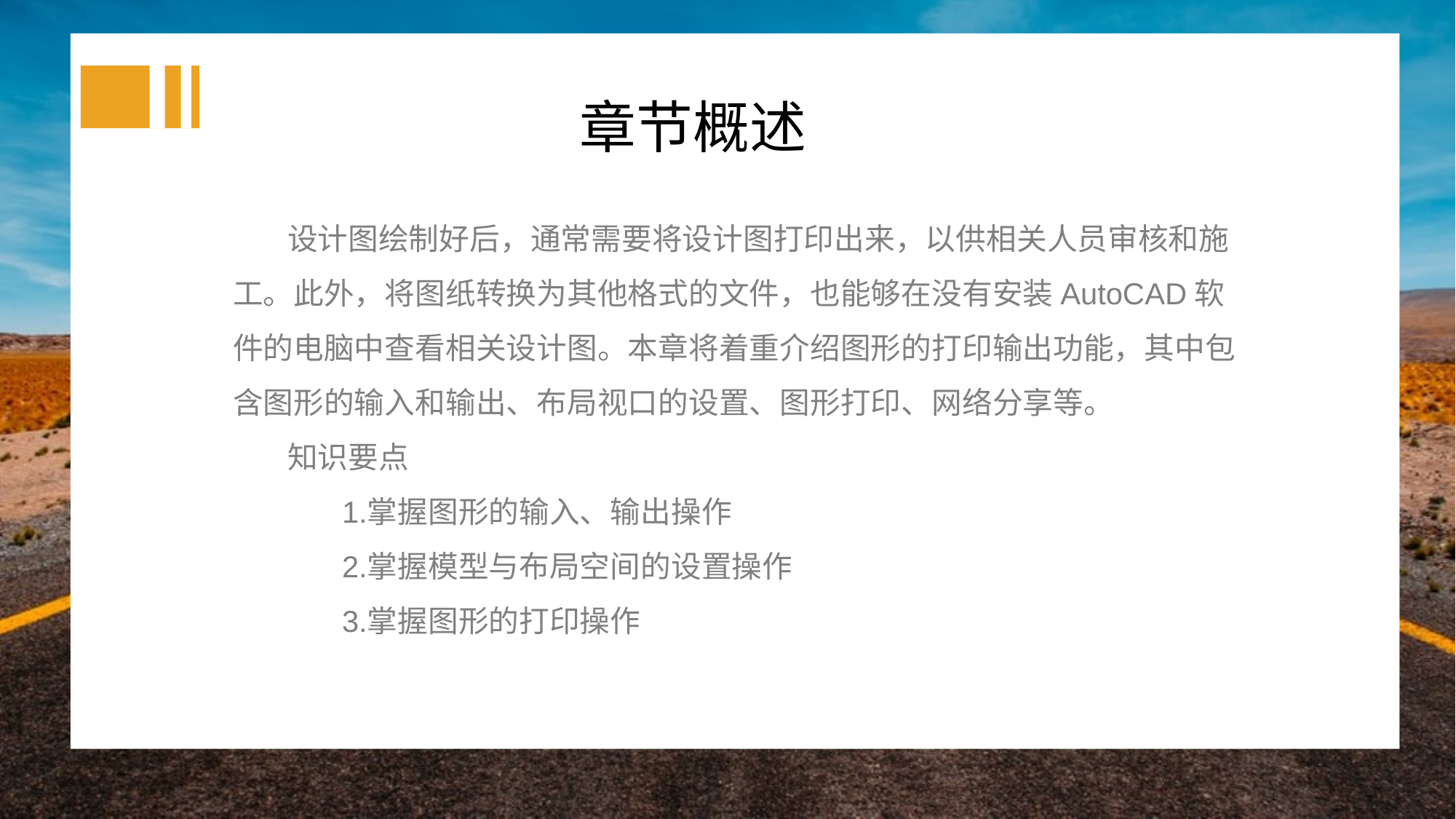

章节概述
设计图绘制好后，通常需要将设计图打印出来，以供相关人员审核和施工。此外，将图纸转换为其他格式的文件，也能够在没有安装AutoCAD软件的电脑中查看相关设计图。本章将着重介绍图形的打印输出功能，其中包含图形的输入和输出、布局视口的设置、图形打印、网络分享等。
知识要点
掌握图形的输入、输出操作
掌握模型与布局空间的设置操作
掌握图形的打印操作